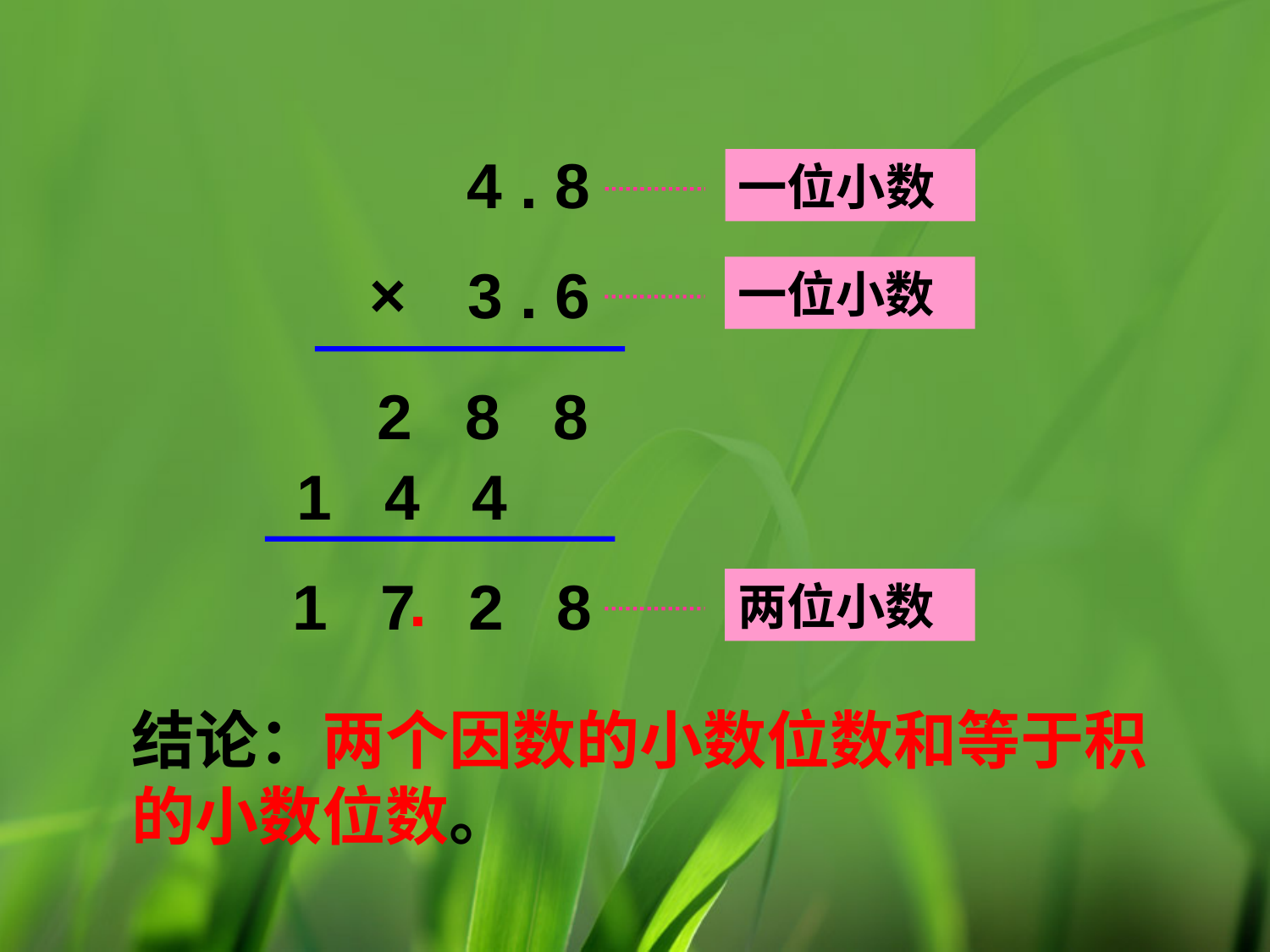

4 . 8
一位小数

×
3 . 6
一位小数

2   8   8
1   4   4

.
  1   7   2   8
两位小数

结论：两个因数的小数位数和等于积的小数位数。